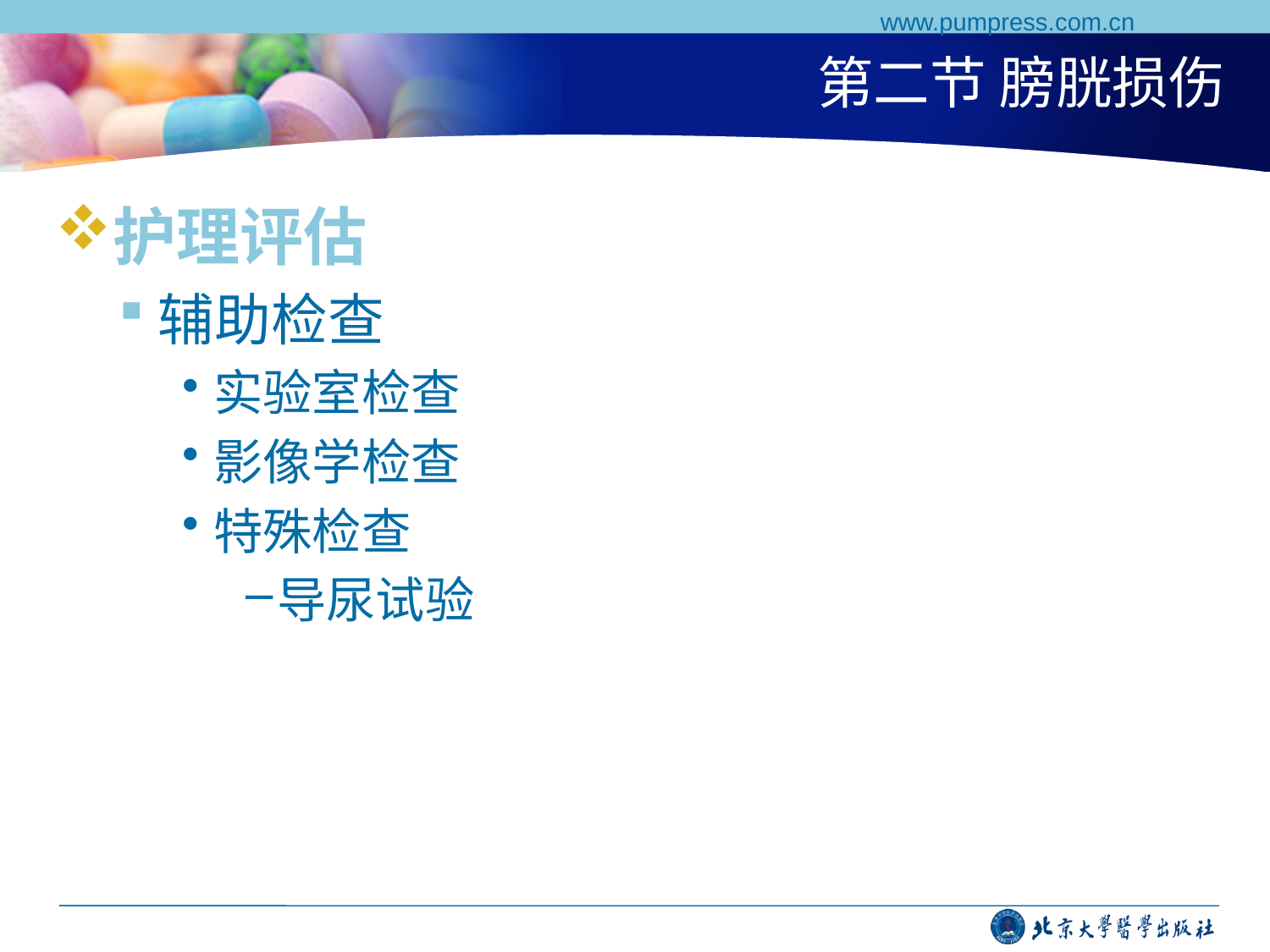

www.pumpress.com.cn
# 第二节 膀胱损伤
护理评估
辅助检查
实验室检查
影像学检查
特殊检查
导尿试验